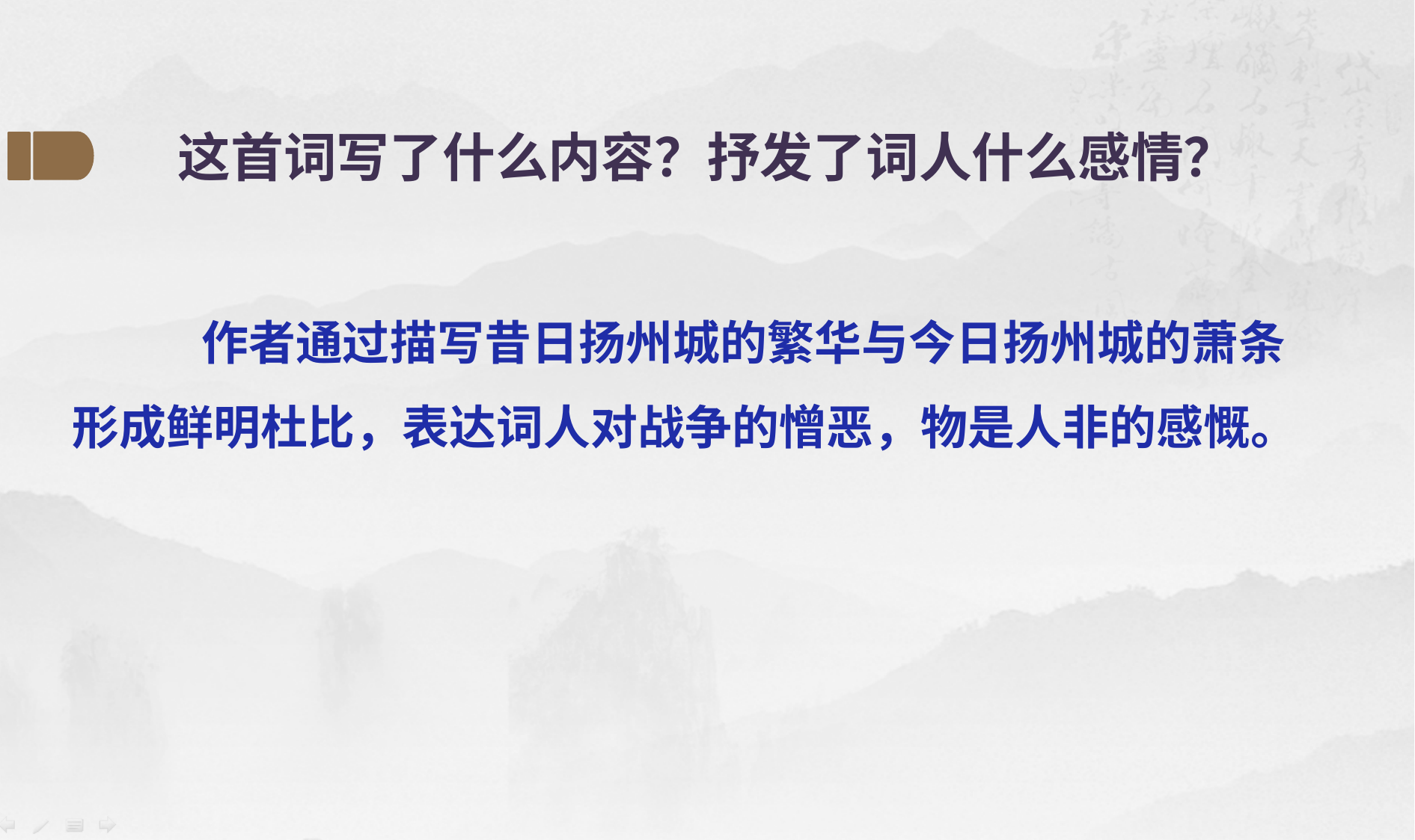

这首词写了什么内容？抒发了词人什么感情？

         作者通过描写昔日扬州城的繁华与今日扬州城的萧条形成鲜明杜比，表达词人对战争的憎恶，物是人非的感慨。